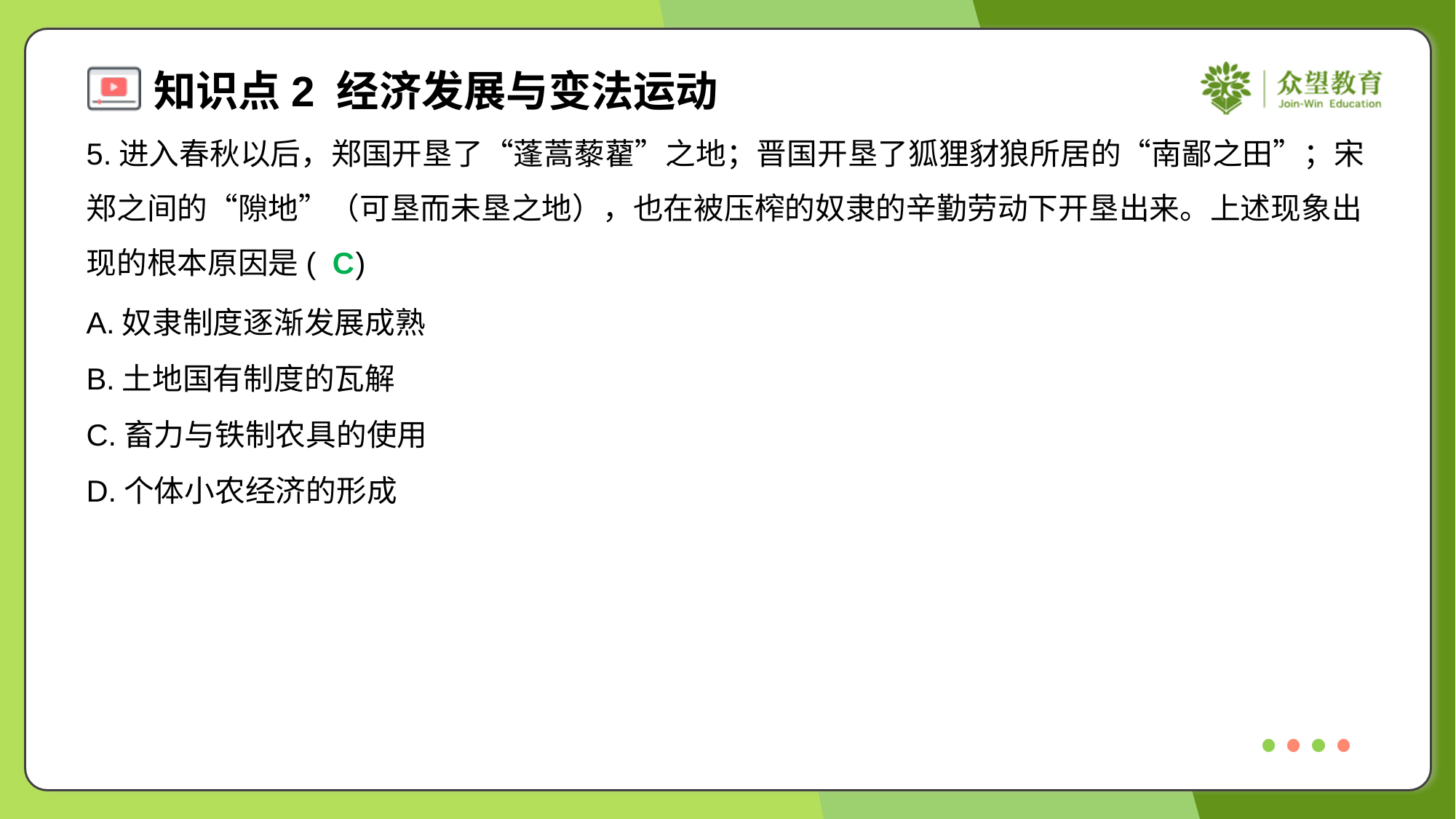

5.进入春秋以后，郑国开垦了“蓬蒿藜藋”之地；晋国开垦了狐狸豺狼所居的“南鄙之田”；宋
郑之间的“隙地”（可垦而未垦之地），也在被压榨的奴隶的辛勤劳动下开垦出来。上述现象出
现的根本原因是(     )
C
A.奴隶制度逐渐发展成熟
B.土地国有制度的瓦解
C.畜力与铁制农具的使用
D.个体小农经济的形成